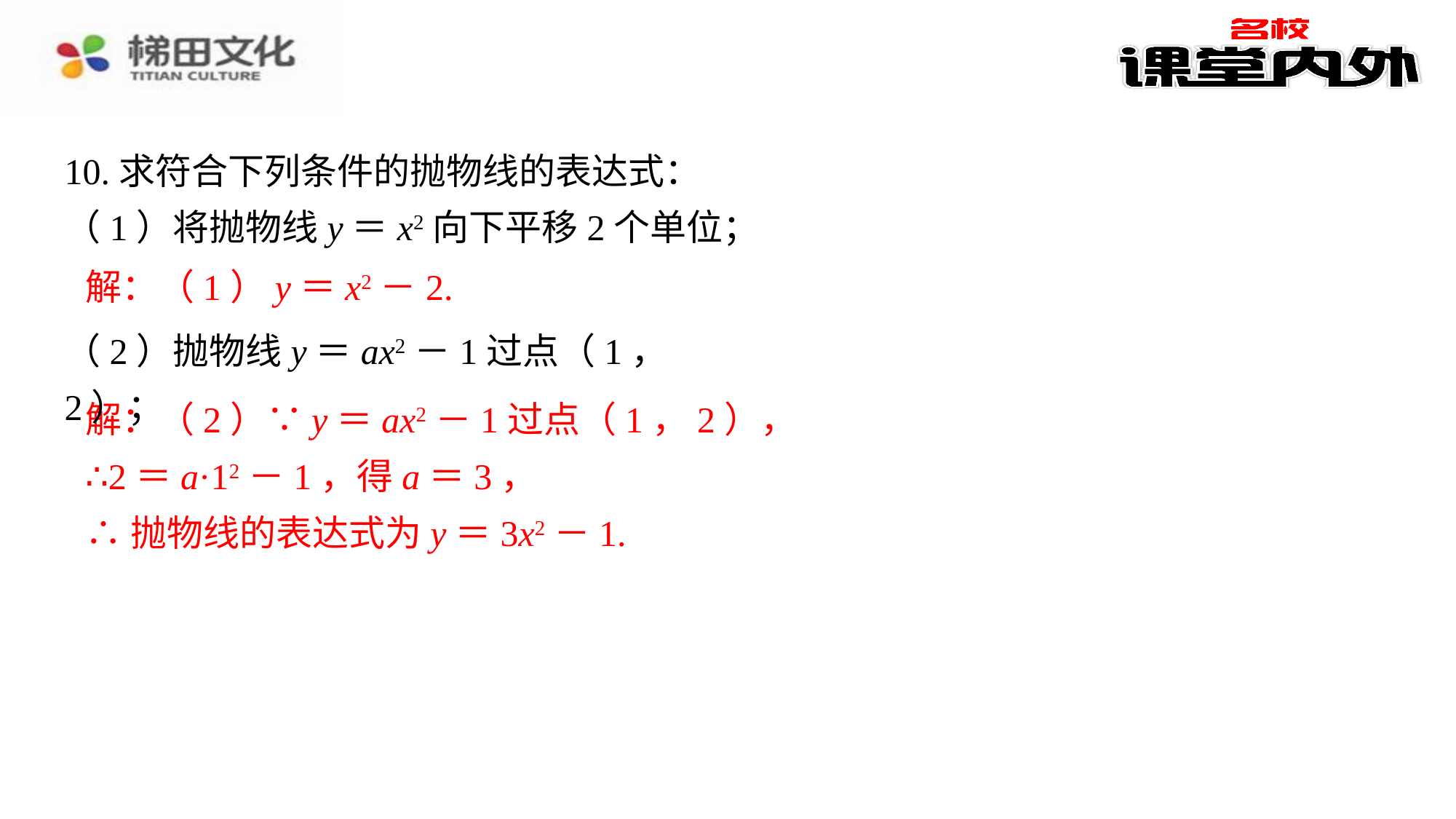

10.求符合下列条件的抛物线的表达式：
（1）将抛物线y＝x2向下平移2个单位；
解：（1）y＝x2－2.⁠
（2）∵y＝ax2－1过点（1，2），⁠
∴2＝a·12－1，得a＝3，⁠
∴抛物线的表达式为y＝3x2－1.⁠
解：（1）y＝x2－2.
（2）抛物线y＝ax2－1过点（1，2）；
解：（2）∵y＝ax2－1过点（1，2），
∴2＝a·12－1，得a＝3，
∴抛物线的表达式为y＝3x2－1.